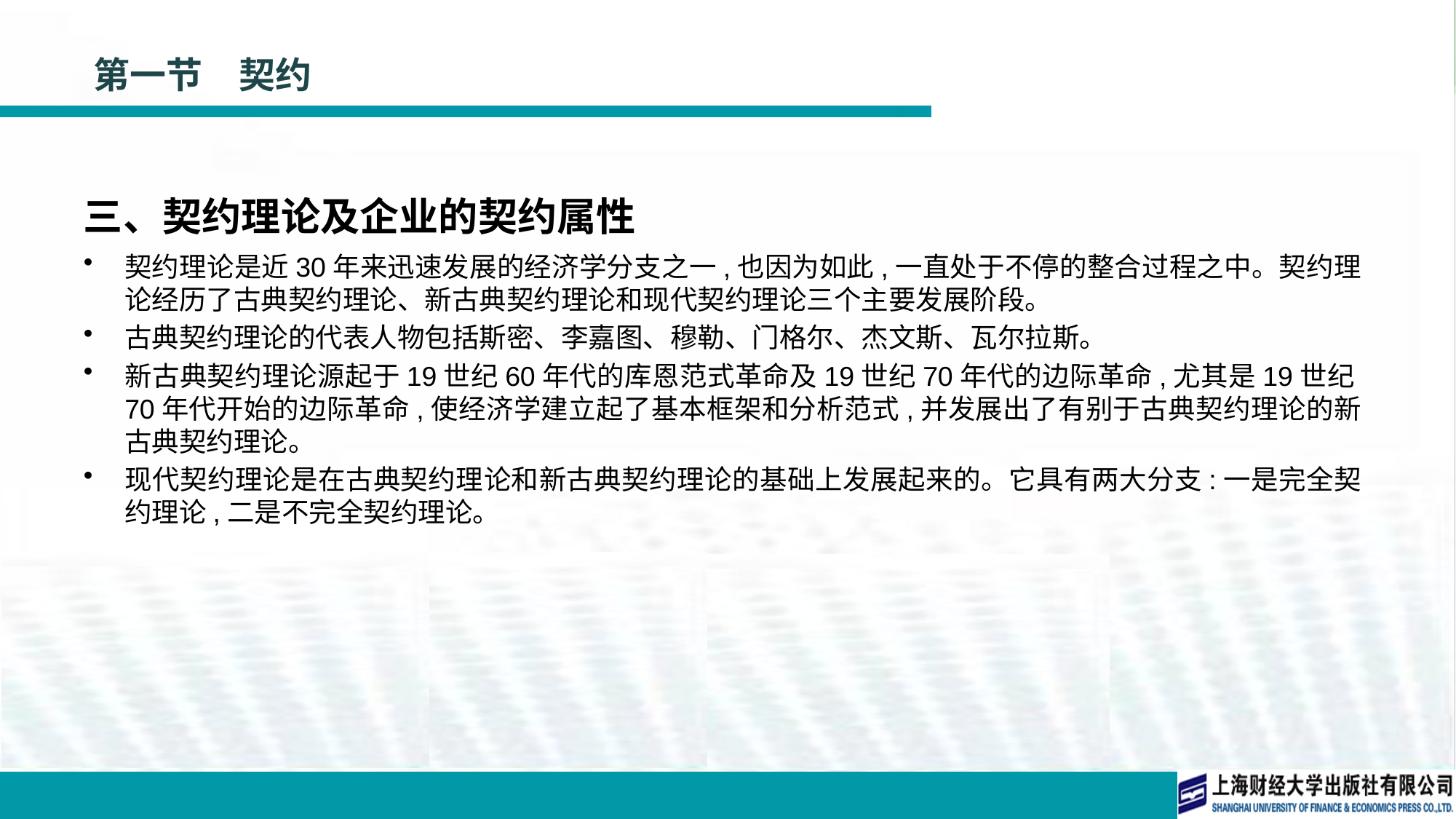

# 第一节　契约
三、契约理论及企业的契约属性
契约理论是近30年来迅速发展的经济学分支之一,也因为如此,一直处于不停的整合过程之中。契约理论经历了古典契约理论、新古典契约理论和现代契约理论三个主要发展阶段。
古典契约理论的代表人物包括斯密、李嘉图、穆勒、门格尔、杰文斯、瓦尔拉斯。
新古典契约理论源起于19世纪60年代的库恩范式革命及19世纪70年代的边际革命,尤其是19世纪70年代开始的边际革命,使经济学建立起了基本框架和分析范式,并发展出了有别于古典契约理论的新古典契约理论。
现代契约理论是在古典契约理论和新古典契约理论的基础上发展起来的。它具有两大分支:一是完全契约理论,二是不完全契约理论。